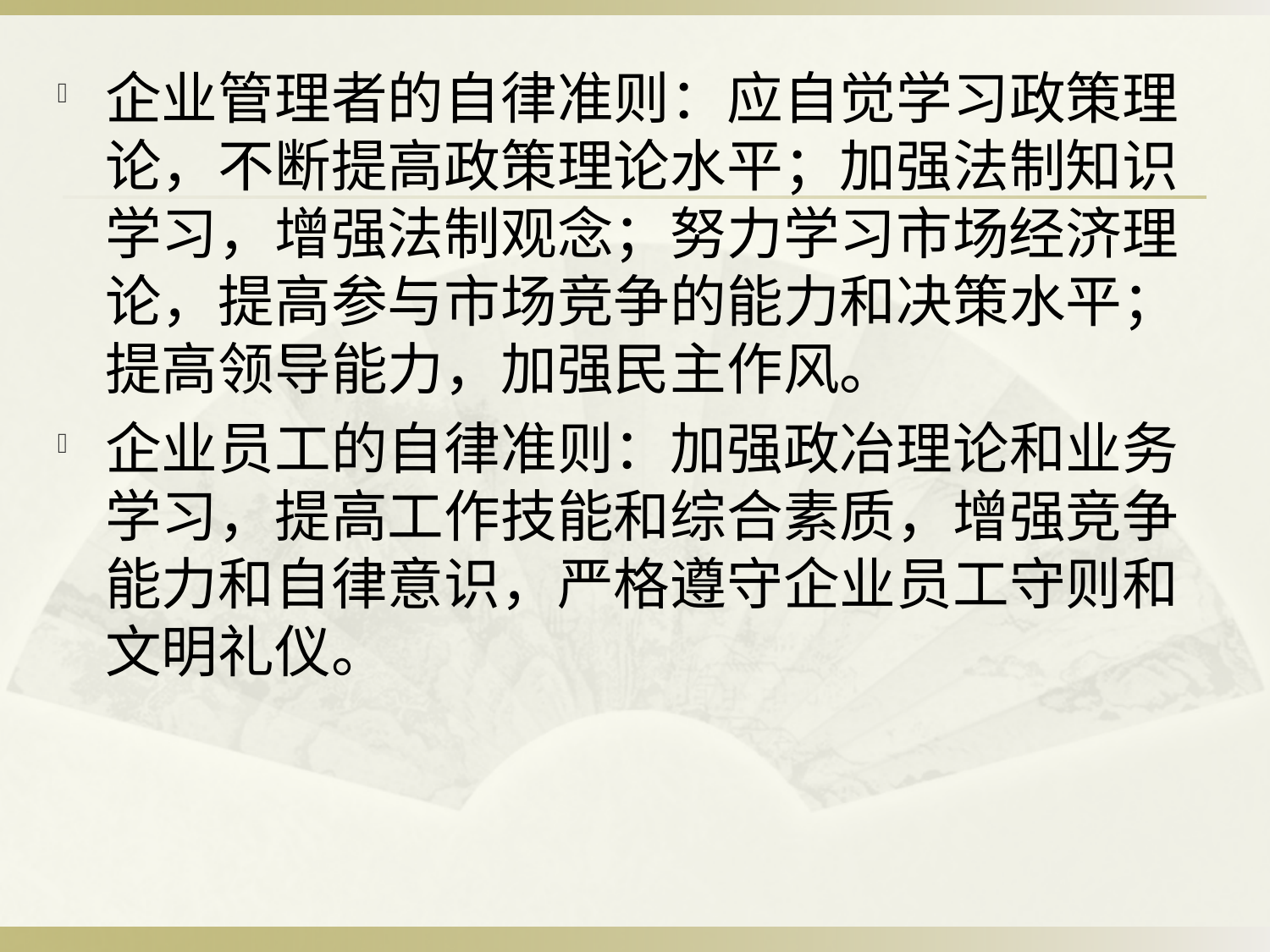

#
企业管理者的自律准则：应自觉学习政策理论，不断提高政策理论水平；加强法制知识学习，增强法制观念；努力学习市场经济理论，提高参与市场竞争的能力和决策水平；提高领导能力，加强民主作风。
企业员工的自律准则：加强政冶理论和业务学习，提高工作技能和综合素质，增强竞争能力和自律意识，严格遵守企业员工守则和文明礼仪。